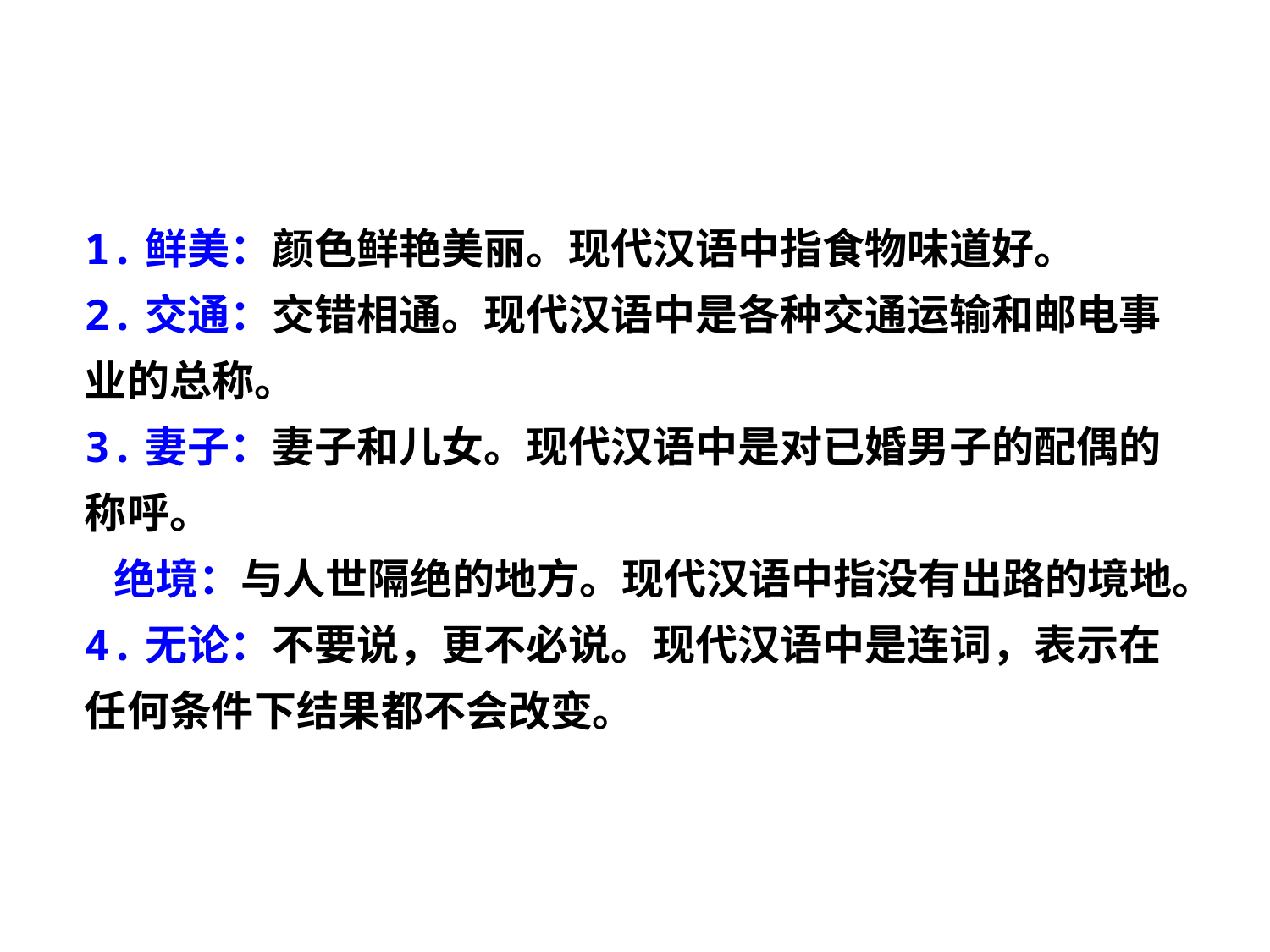

1.鲜美：颜色鲜艳美丽。现代汉语中指食物味道好。
2.交通：交错相通。现代汉语中是各种交通运输和邮电事业的总称。
3.妻子：妻子和儿女。现代汉语中是对已婚男子的配偶的称呼。
  绝境：与人世隔绝的地方。现代汉语中指没有出路的境地。
4.无论：不要说，更不必说。现代汉语中是连词，表示在任何条件下结果都不会改变。